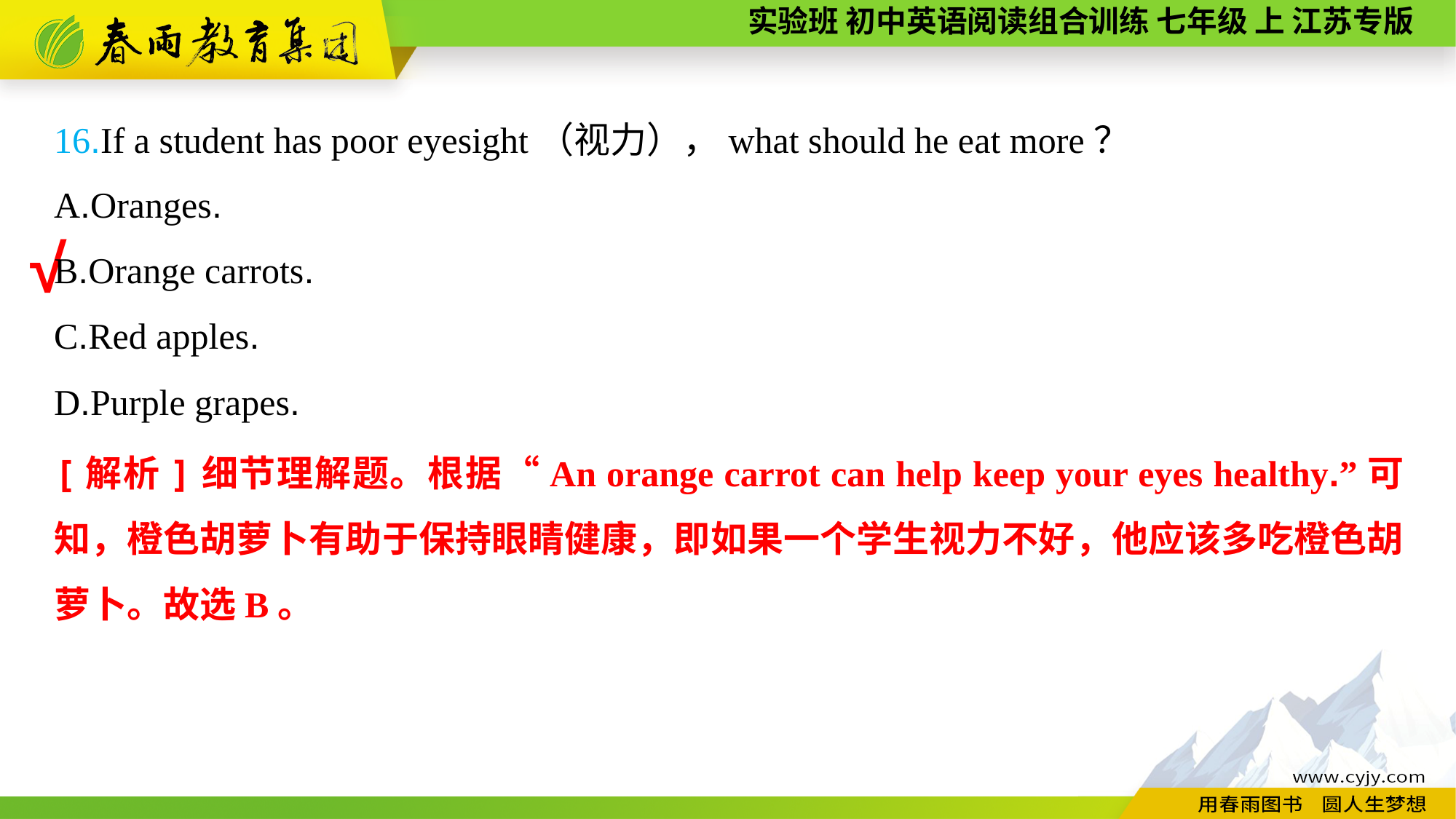

16.If a student has poor eyesight（视力），what should he eat more？
A.Oranges.
B.Orange carrots.
C.Red apples.
D.Purple grapes.
√
[解析]细节理解题。根据“An orange carrot can help keep your eyes healthy.”可知，橙色胡萝卜有助于保持眼睛健康，即如果一个学生视力不好，他应该多吃橙色胡萝卜。故选B。